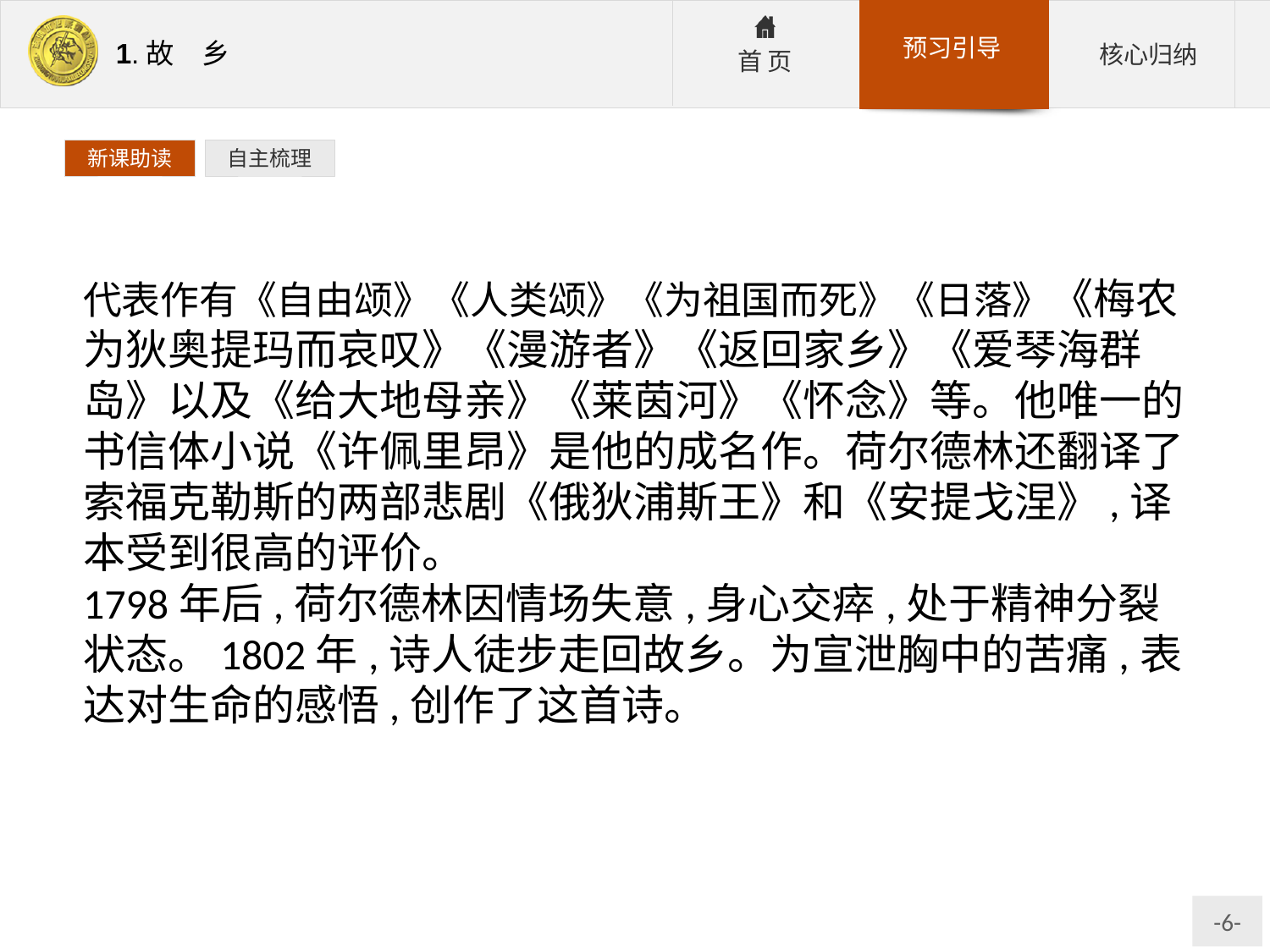

新课助读
自主梳理
代表作有《自由颂》《人类颂》《为祖国而死》《日落》《梅农为狄奥提玛而哀叹》《漫游者》《返回家乡》《爱琴海群岛》以及《给大地母亲》《莱茵河》《怀念》等。他唯一的书信体小说《许佩里昂》是他的成名作。荷尔德林还翻译了索福克勒斯的两部悲剧《俄狄浦斯王》和《安提戈涅》,译本受到很高的评价。
1798年后,荷尔德林因情场失意,身心交瘁,处于精神分裂状态。1802年,诗人徒步走回故乡。为宣泄胸中的苦痛,表达对生命的感悟,创作了这首诗。